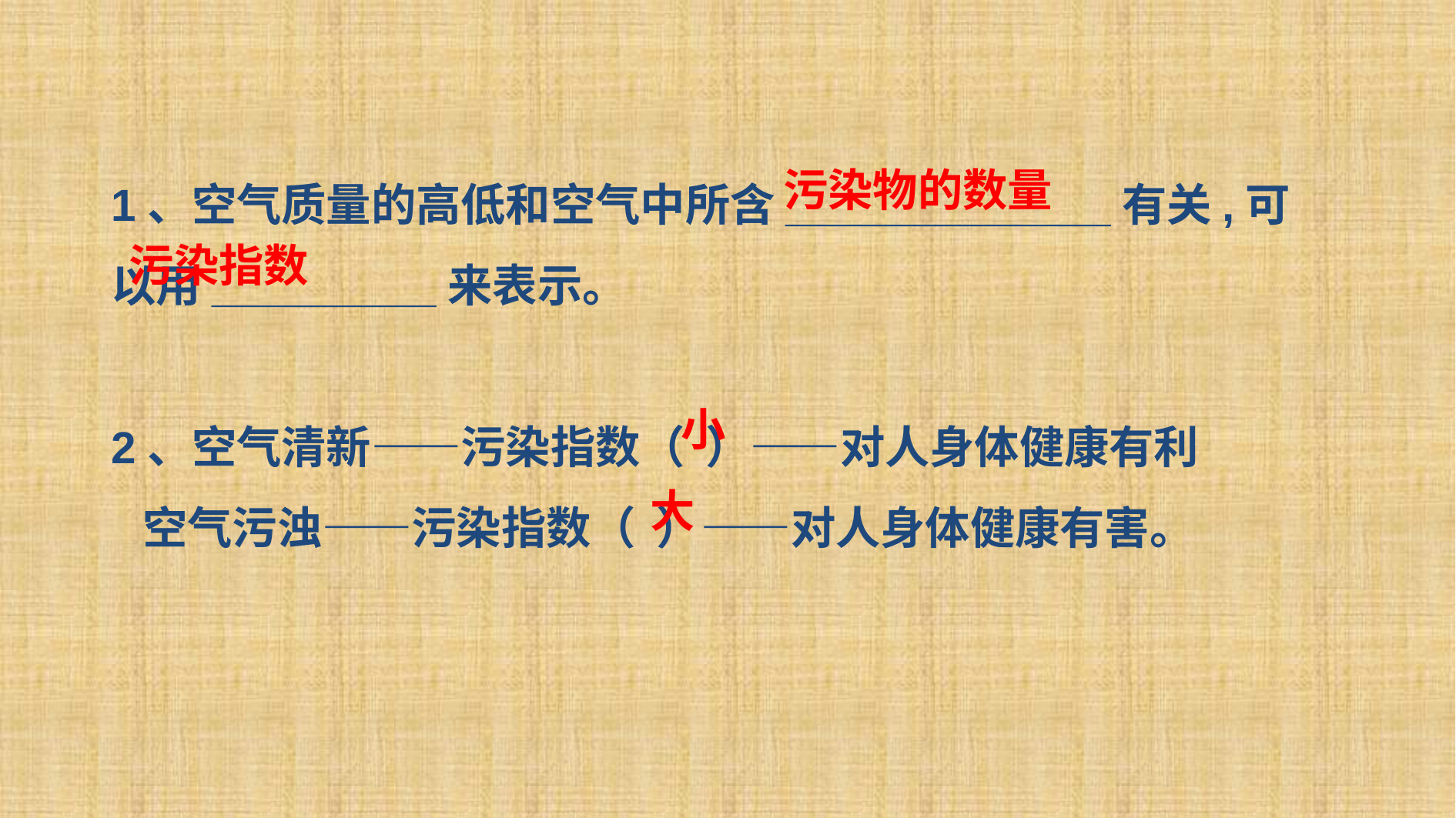

1、空气质量的高低和空气中所含_____________有关,可以用_________来表示。

2、空气清新——污染指数（  ）——对人身体健康有利
  空气污浊——污染指数（  ）——对人身体健康有害。
污染物的数量
污染指数
小
大